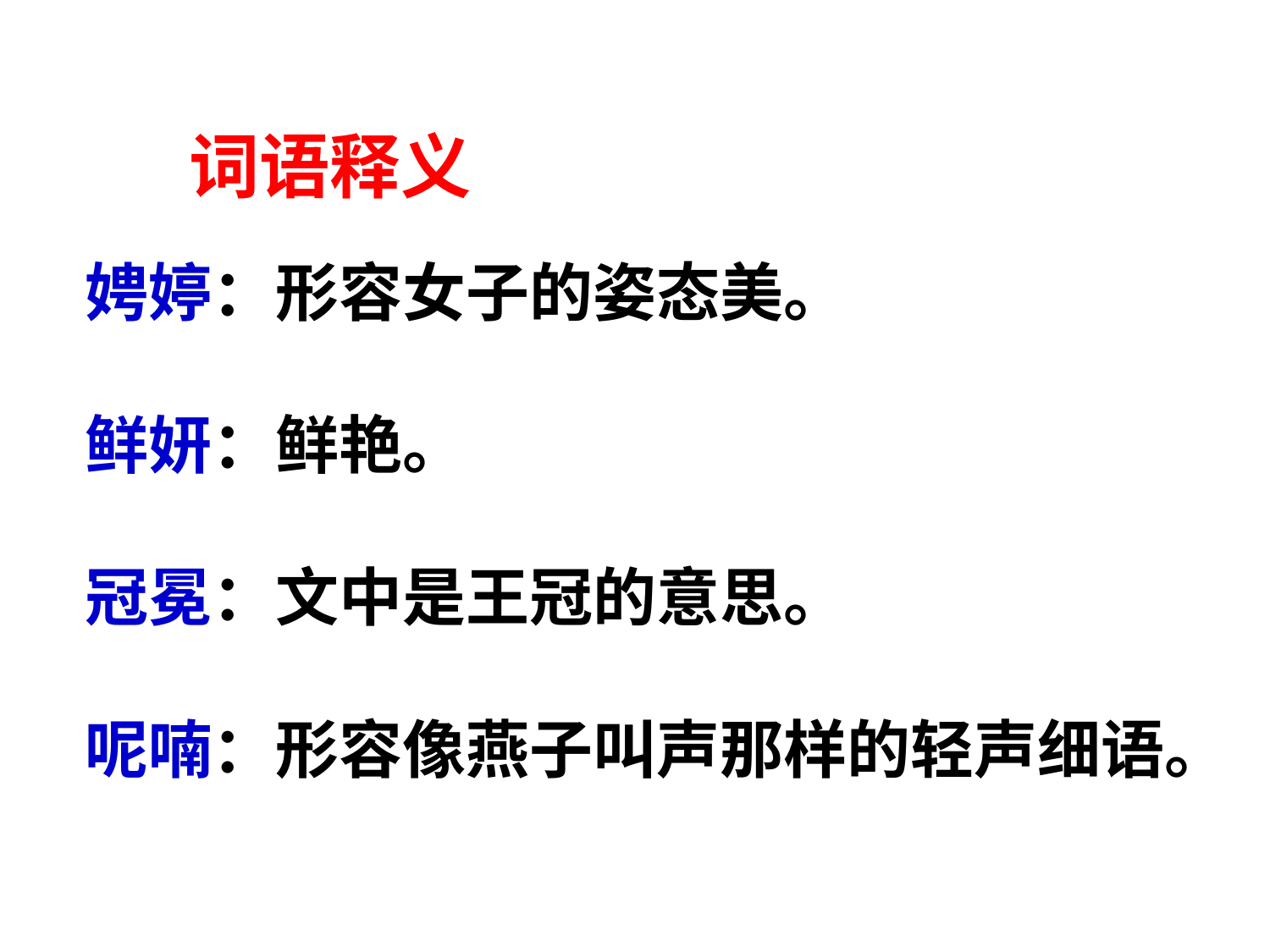

词语释义
娉婷：形容女子的姿态美。

鲜妍：鲜艳。

冠冕：文中是王冠的意思。

呢喃：形容像燕子叫声那样的轻声细语。